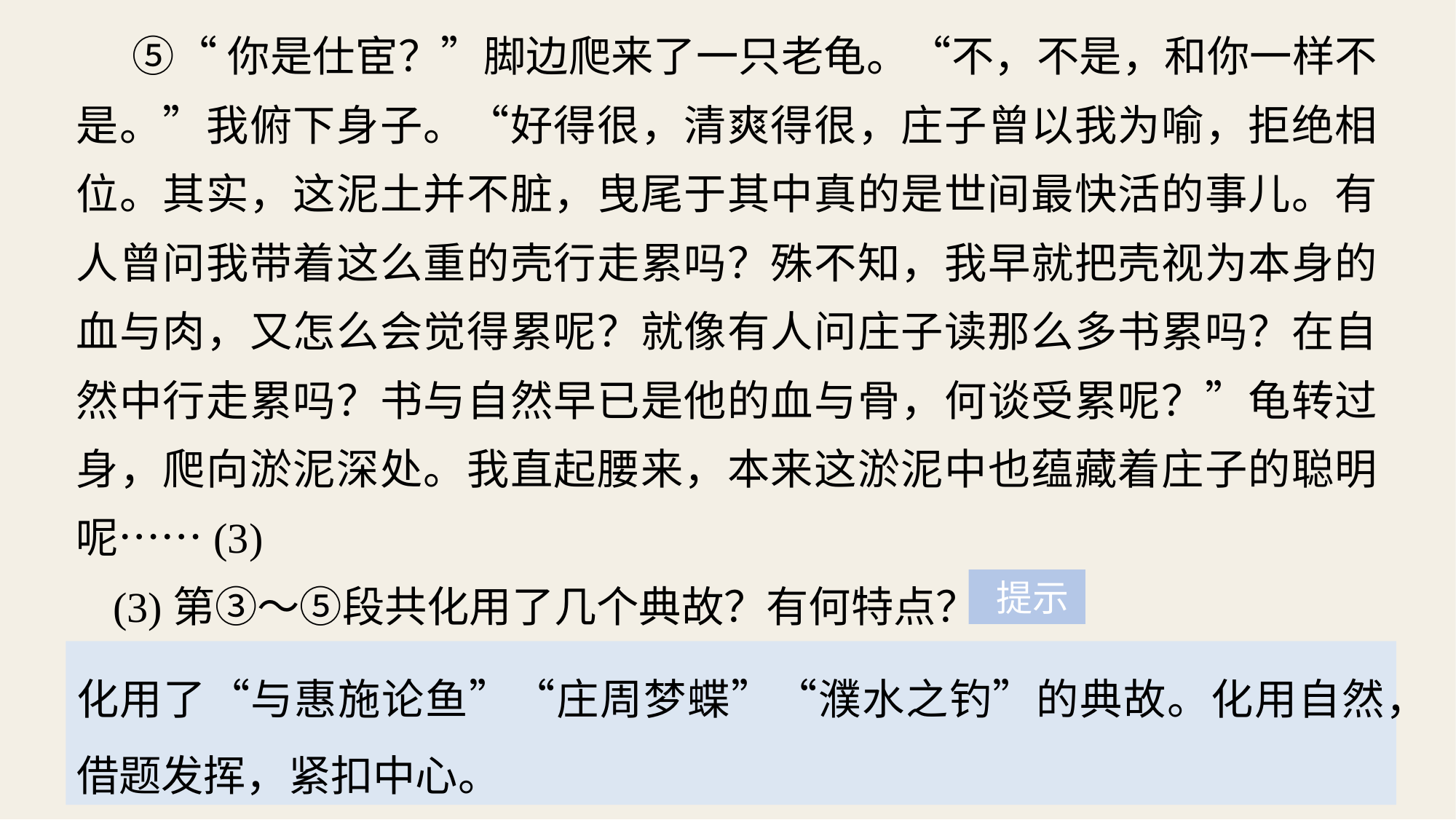

⑤“你是仕宦？”脚边爬来了一只老龟。“不，不是，和你一样不是。”我俯下身子。“好得很，清爽得很，庄子曾以我为喻，拒绝相位。其实，这泥土并不脏，曳尾于其中真的是世间最快活的事儿。有人曾问我带着这么重的壳行走累吗？殊不知，我早就把壳视为本身的血与肉，又怎么会觉得累呢？就像有人问庄子读那么多书累吗？在自然中行走累吗？书与自然早已是他的血与骨，何谈受累呢？”龟转过身，爬向淤泥深处。我直起腰来，本来这淤泥中也蕴藏着庄子的聪明呢……(3)
(3)第③～⑤段共化用了几个典故？有何特点？
 提示
化用了“与惠施论鱼”“庄周梦蝶”“濮水之钓”的典故。化用自然，借题发挥，紧扣中心。